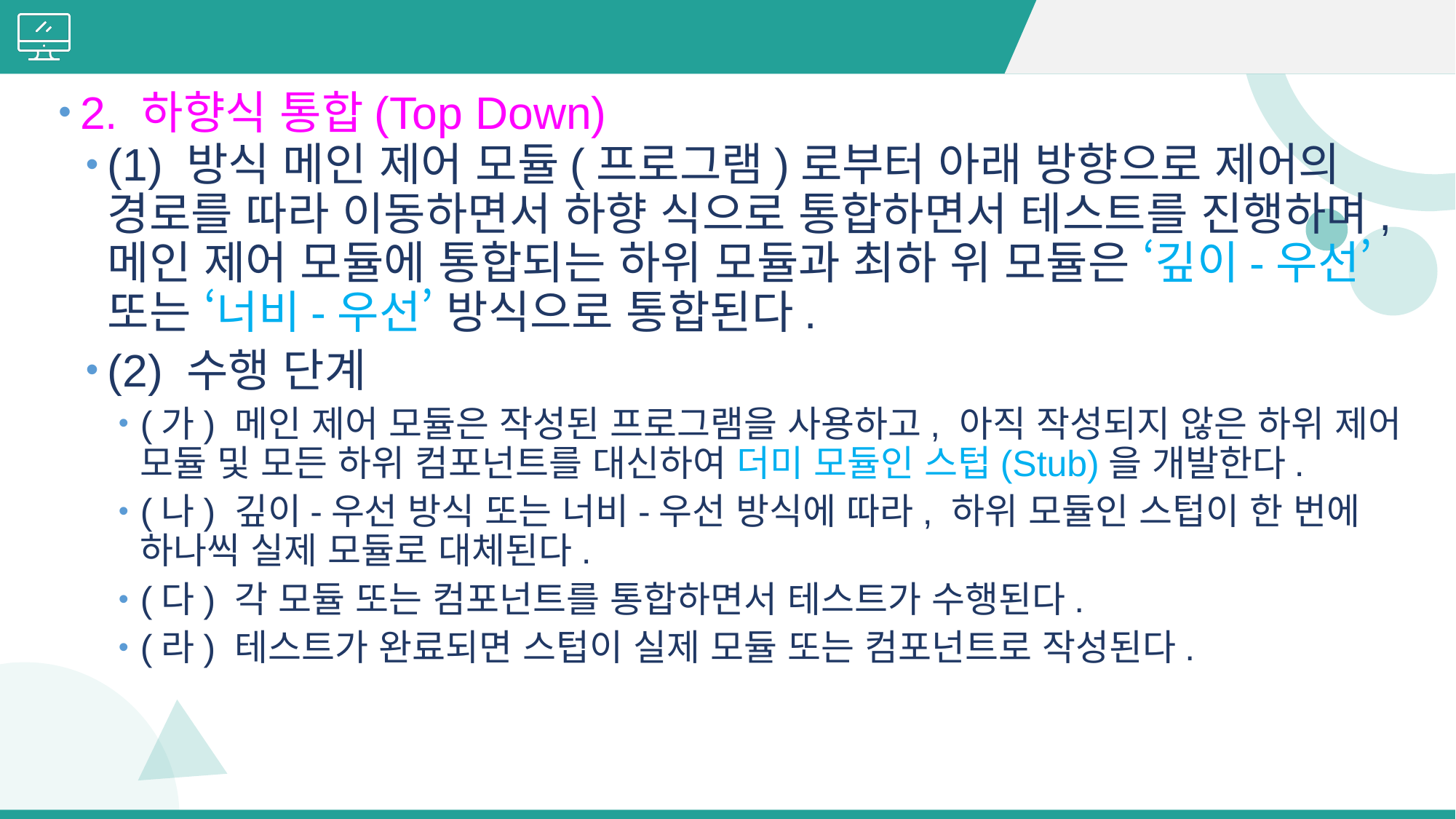

#
2. 하향식 통합(Top Down)
(1) 방식 메인 제어 모듈(프로그램)로부터 아래 방향으로 제어의 경로를 따라 이동하면서 하향 식으로 통합하면서 테스트를 진행하며, 메인 제어 모듈에 통합되는 하위 모듈과 최하 위 모듈은 ‘깊이-우선’ 또는 ‘너비-우선’ 방식으로 통합된다.
(2) 수행 단계
(가) 메인 제어 모듈은 작성된 프로그램을 사용하고, 아직 작성되지 않은 하위 제어 모듈 및 모든 하위 컴포넌트를 대신하여 더미 모듈인 스텁(Stub)을 개발한다.
(나) 깊이-우선 방식 또는 너비-우선 방식에 따라, 하위 모듈인 스텁이 한 번에 하나씩 실제 모듈로 대체된다.
(다) 각 모듈 또는 컴포넌트를 통합하면서 테스트가 수행된다.
(라) 테스트가 완료되면 스텁이 실제 모듈 또는 컴포넌트로 작성된다.